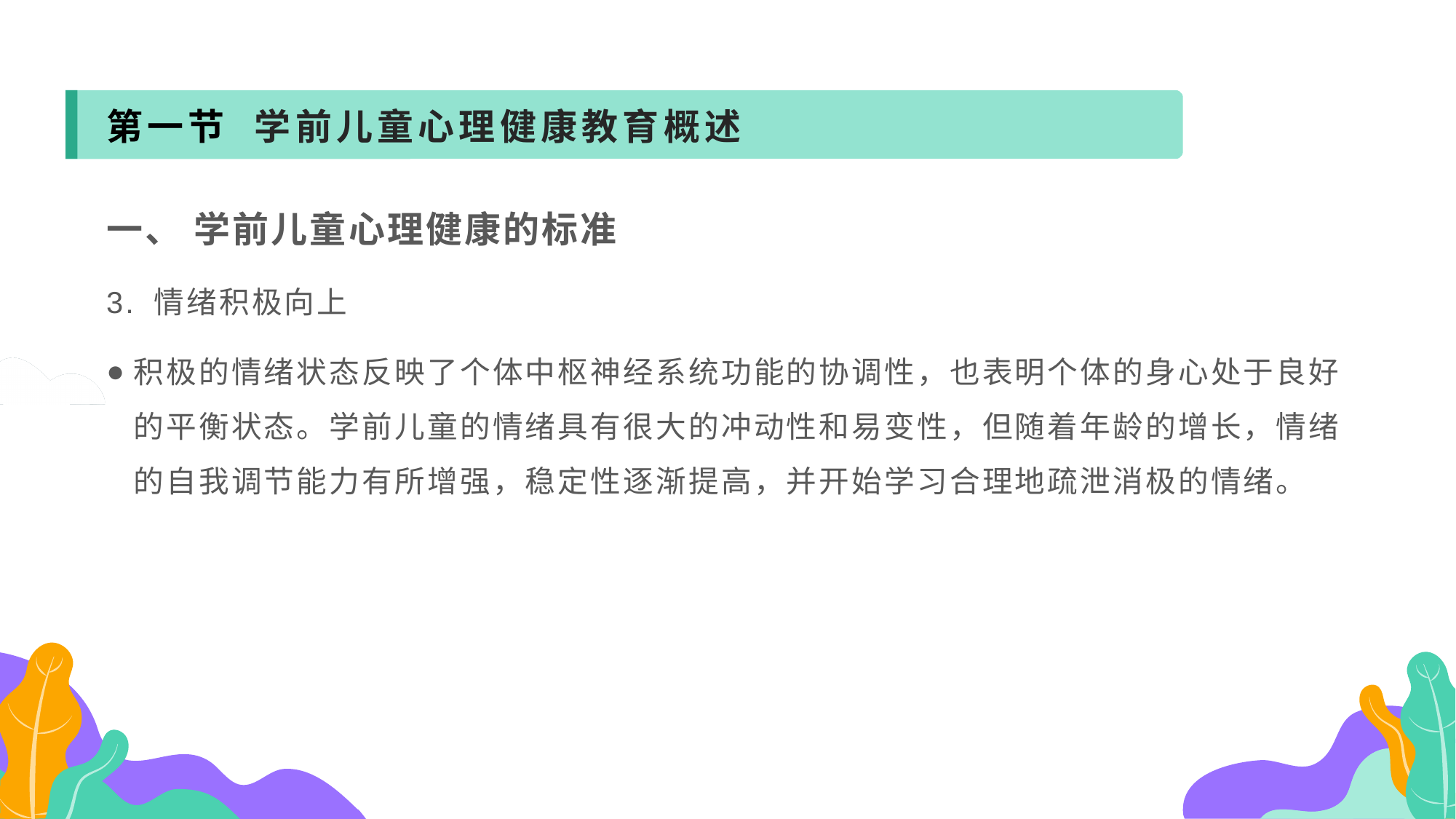

第一节  学前儿童心理健康教育概述
一、 学前儿童心理健康的标准
3. 情绪积极向上
积极的情绪状态反映了个体中枢神经系统功能的协调性，也表明个体的身心处于良好的平衡状态。学前儿童的情绪具有很大的冲动性和易变性，但随着年龄的增长，情绪的自我调节能力有所增强，稳定性逐渐提高，并开始学习合理地疏泄消极的情绪。